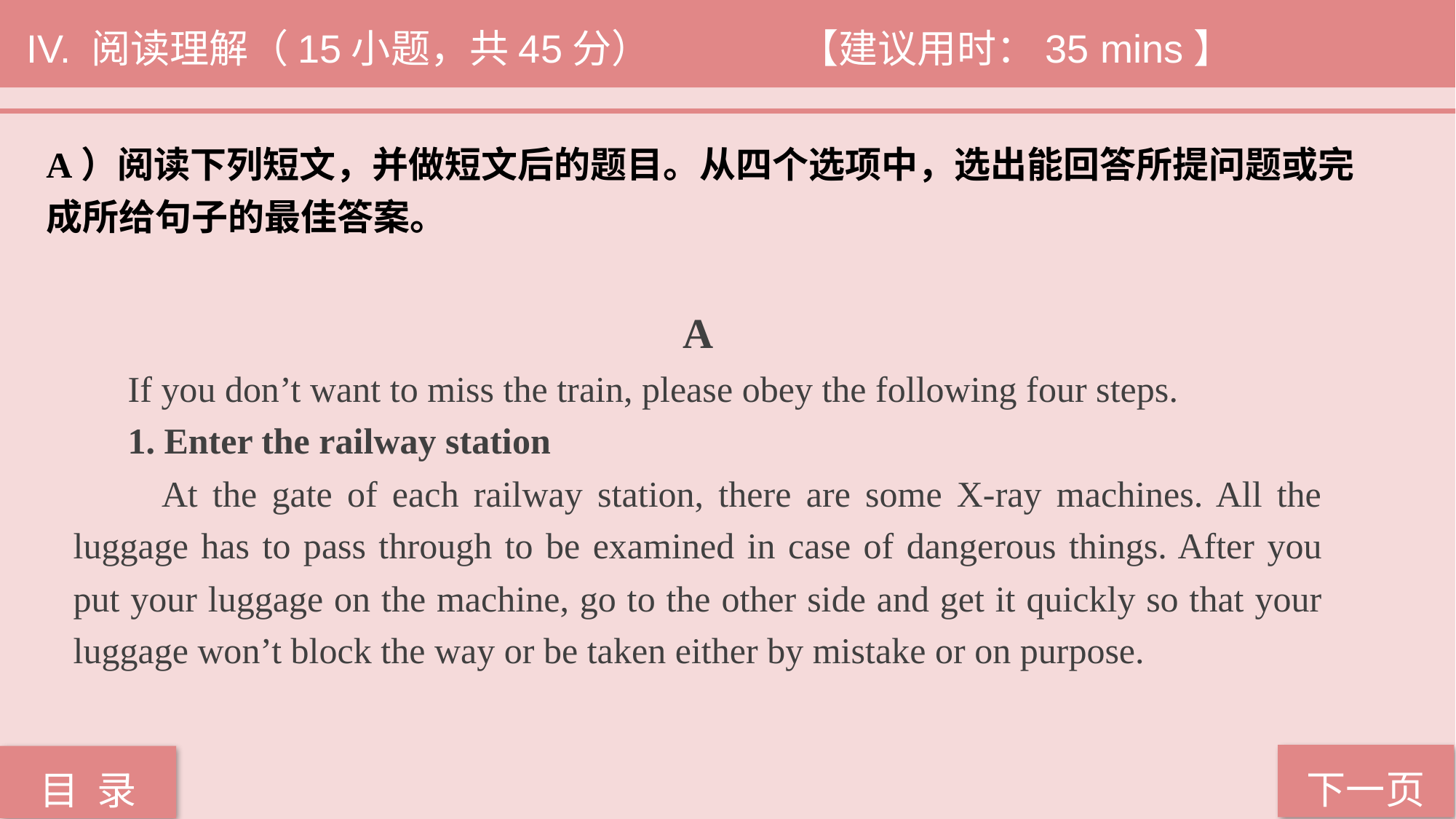

IV. 阅读理解（15小题，共45分） 		 【建议用时：35 mins】
A）阅读下列短文，并做短文后的题目。从四个选项中，选出能回答所提问题或完
成所给句子的最佳答案。
                                                                   A
      If you don’t want to miss the train, please obey the following four steps.
      1. Enter the railway station
      At the gate of each railway station, there are some X-ray machines. All the luggage has to pass through to be examined in case of dangerous things. After you put your luggage on the machine, go to the other side and get it quickly so that your luggage won’t block the way or be taken either by mistake or on purpose.